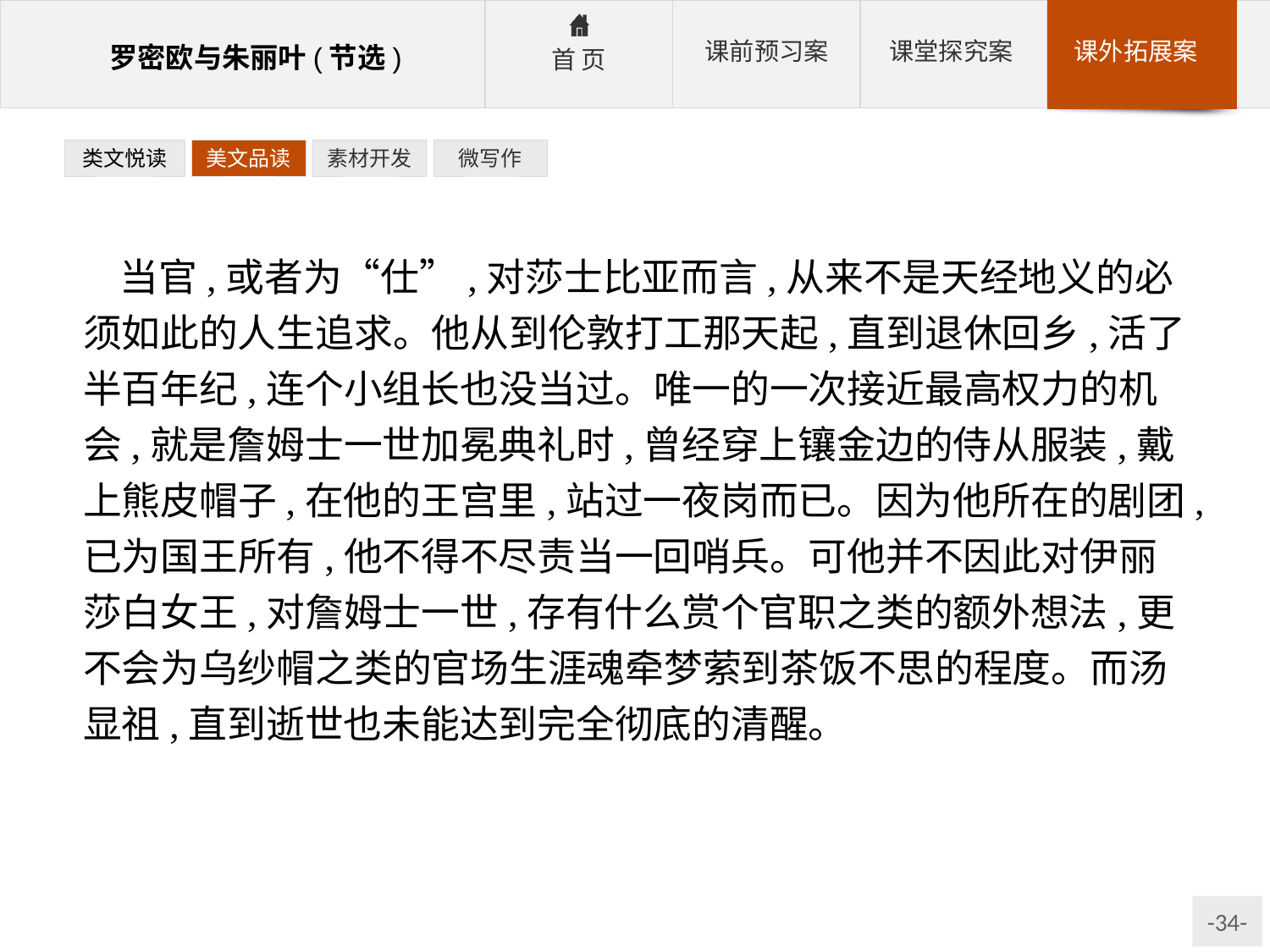

类文悦读
美文品读
素材开发
微写作
当官,或者为“仕”,对莎士比亚而言,从来不是天经地义的必须如此的人生追求。他从到伦敦打工那天起,直到退休回乡,活了半百年纪,连个小组长也没当过。唯一的一次接近最高权力的机会,就是詹姆士一世加冕典礼时,曾经穿上镶金边的侍从服装,戴上熊皮帽子,在他的王宫里,站过一夜岗而已。因为他所在的剧团,已为国王所有,他不得不尽责当一回哨兵。可他并不因此对伊丽莎白女王,对詹姆士一世,存有什么赏个官职之类的额外想法,更不会为乌纱帽之类的官场生涯魂牵梦萦到茶饭不思的程度。而汤显祖,直到逝世也未能达到完全彻底的清醒。